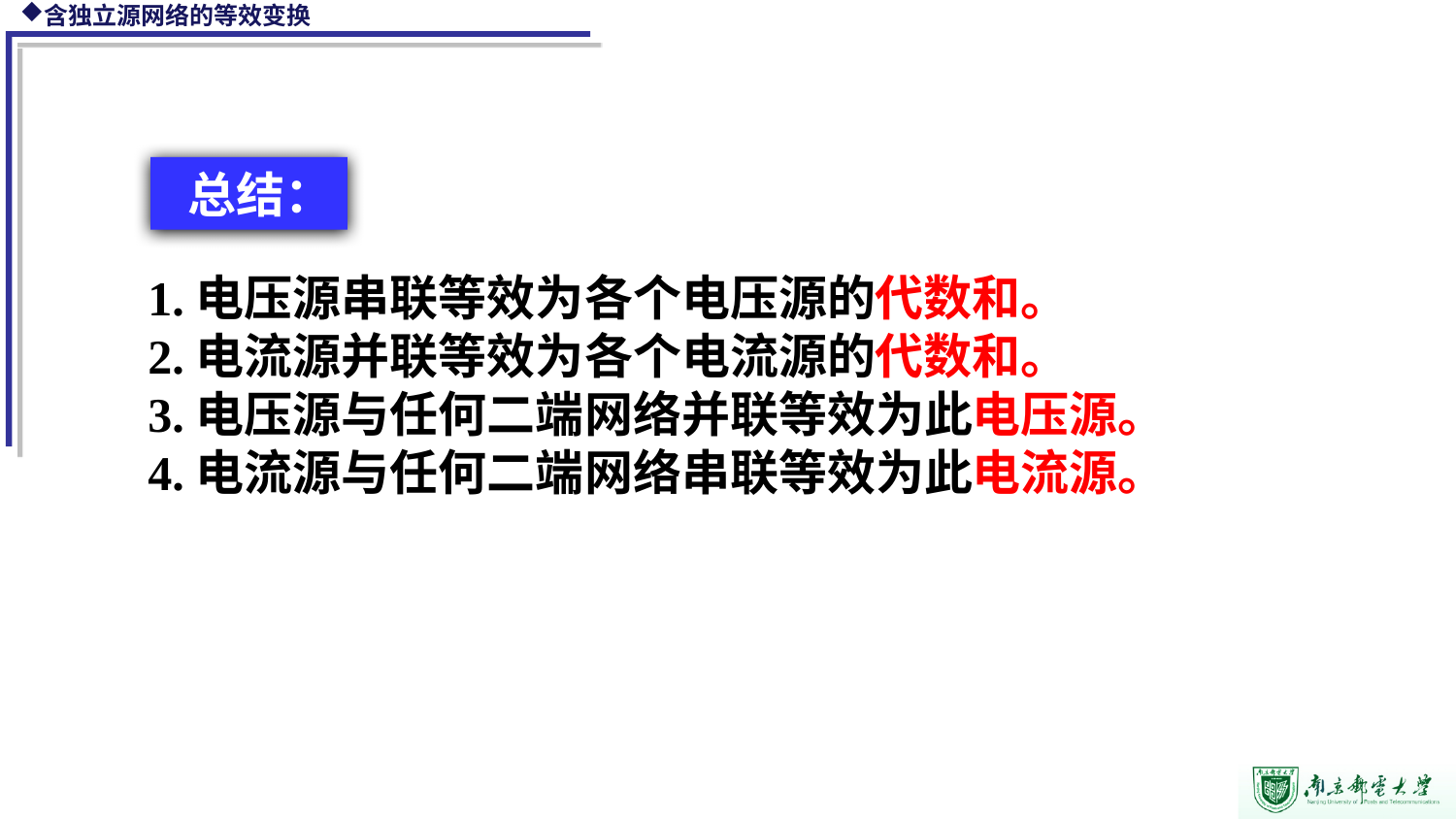

总结：
1.电压源串联等效为各个电压源的代数和。
2.电流源并联等效为各个电流源的代数和。
3.电压源与任何二端网络并联等效为此电压源。
4.电流源与任何二端网络串联等效为此电流源。